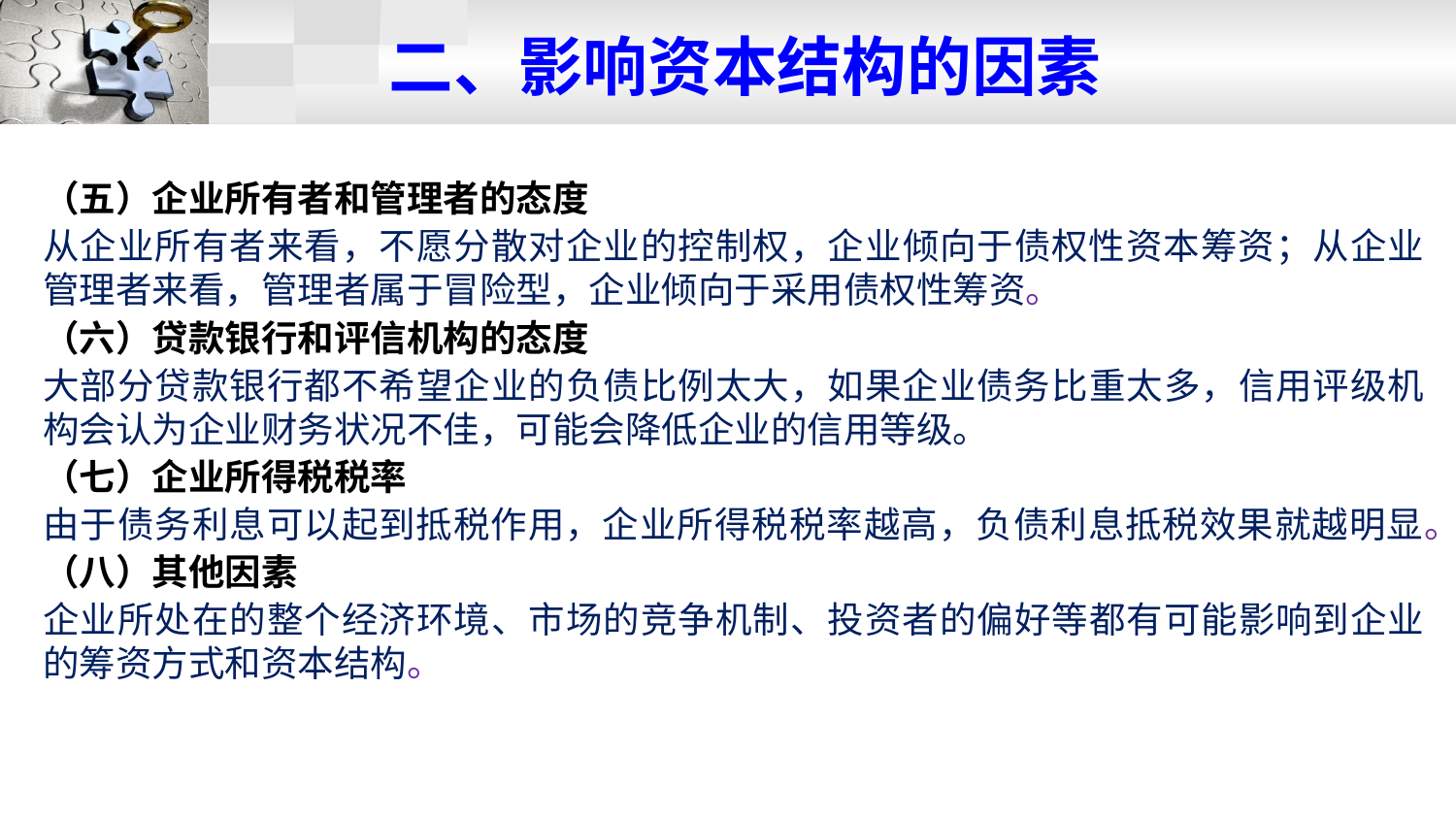

# 二、影响资本结构的因素
（五）企业所有者和管理者的态度
从企业所有者来看，不愿分散对企业的控制权，企业倾向于债权性资本筹资；从企业管理者来看，管理者属于冒险型，企业倾向于采用债权性筹资。
（六）贷款银行和评信机构的态度
大部分贷款银行都不希望企业的负债比例太大，如果企业债务比重太多，信用评级机构会认为企业财务状况不佳，可能会降低企业的信用等级。
（七）企业所得税税率
由于债务利息可以起到抵税作用，企业所得税税率越高，负债利息抵税效果就越明显。
（八）其他因素
企业所处在的整个经济环境、市场的竞争机制、投资者的偏好等都有可能影响到企业的筹资方式和资本结构。